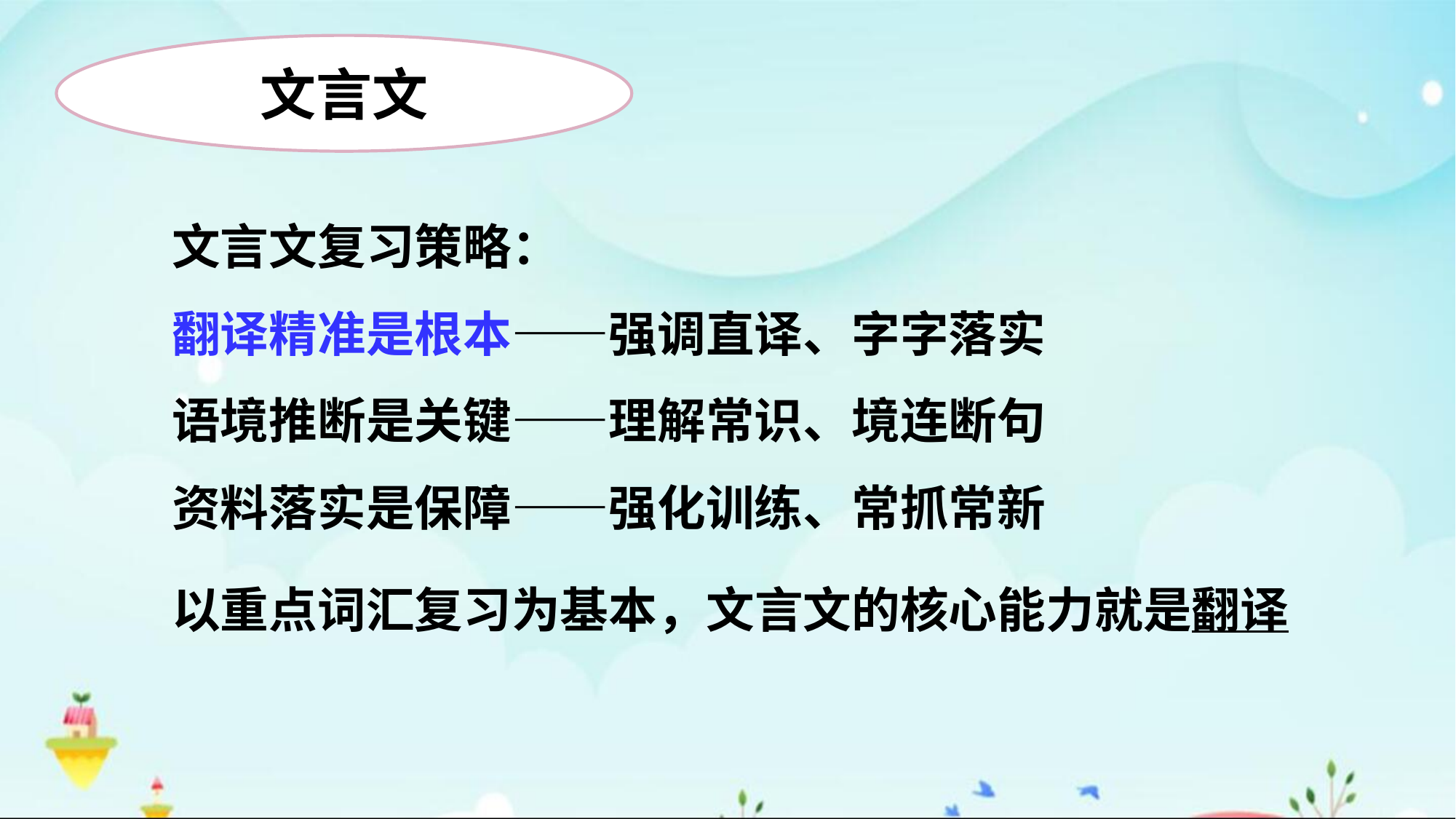

文言文
文言文复习策略：
翻译精准是根本——强调直译、字字落实
语境推断是关键——理解常识、境连断句
资料落实是保障——强化训练、常抓常新
以重点词汇复习为基本，文言文的核心能力就是翻译